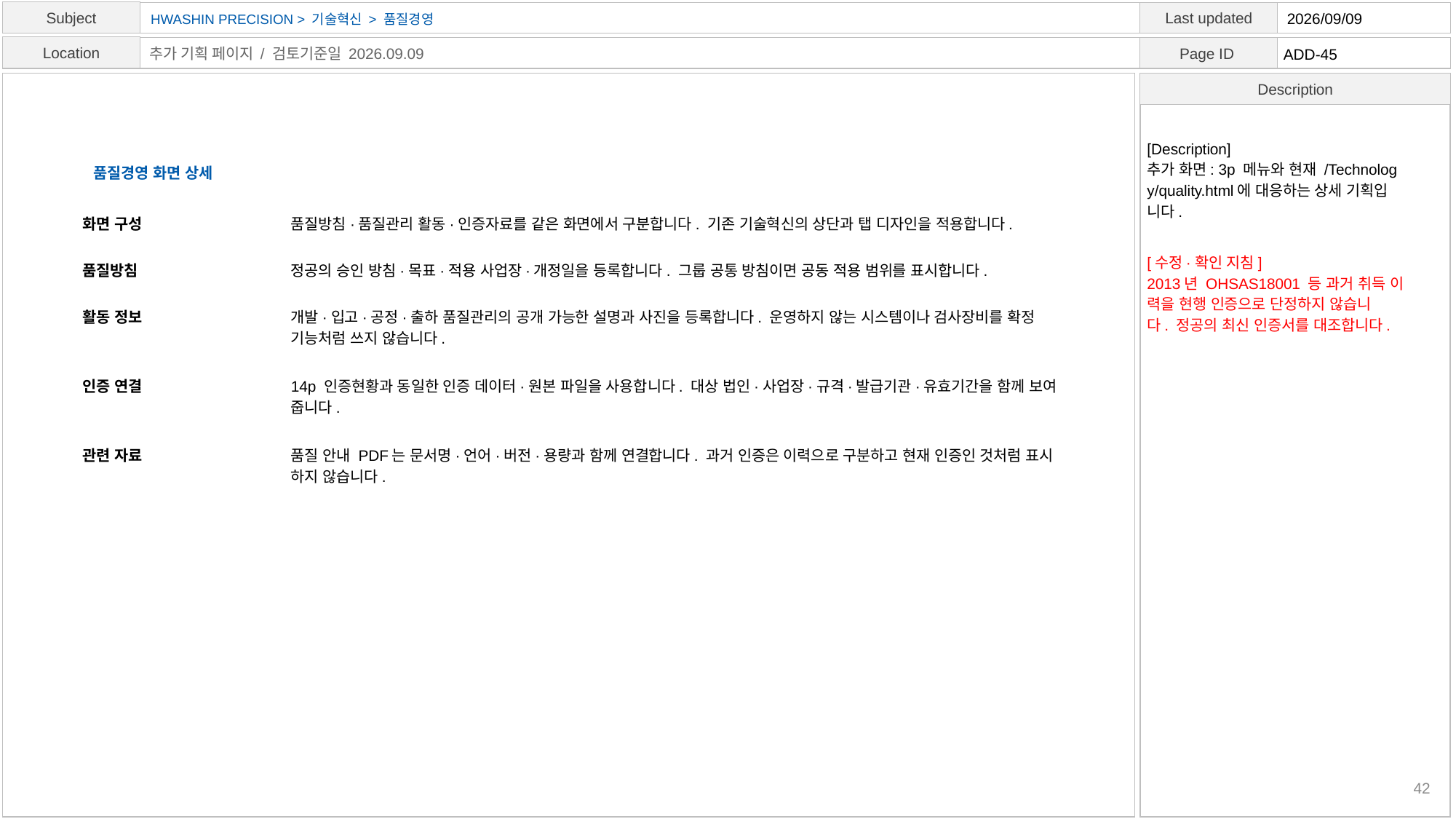

HWASHIN PRECISION > 기술혁신 > 품질경영
2026/09/09
ADD-45
추가 기획 페이지 / 검토기준일 2026.09.09
[Description]
추가 화면: 3p 메뉴와 현재 /Technolog
y/quality.html에 대응하는 상세 기획입
니다.
품질경영 화면 상세
화면 구성
품질방침·품질관리 활동·인증자료를 같은 화면에서 구분합니다. 기존 기술혁신의 상단과 탭 디자인을 적용합니다.
[수정·확인 지침]
2013년 OHSAS18001 등 과거 취득 이
력을 현행 인증으로 단정하지 않습니
다. 정공의 최신 인증서를 대조합니다.
품질방침
정공의 승인 방침·목표·적용 사업장·개정일을 등록합니다. 그룹 공통 방침이면 공동 적용 범위를 표시합니다.
활동 정보
개발·입고·공정·출하 품질관리의 공개 가능한 설명과 사진을 등록합니다. 운영하지 않는 시스템이나 검사장비를 확정
기능처럼 쓰지 않습니다.
인증 연결
14p 인증현황과 동일한 인증 데이터·원본 파일을 사용합니다. 대상 법인·사업장·규격·발급기관·유효기간을 함께 보여
줍니다.
관련 자료
품질 안내 PDF는 문서명·언어·버전·용량과 함께 연결합니다. 과거 인증은 이력으로 구분하고 현재 인증인 것처럼 표시
하지 않습니다.
42